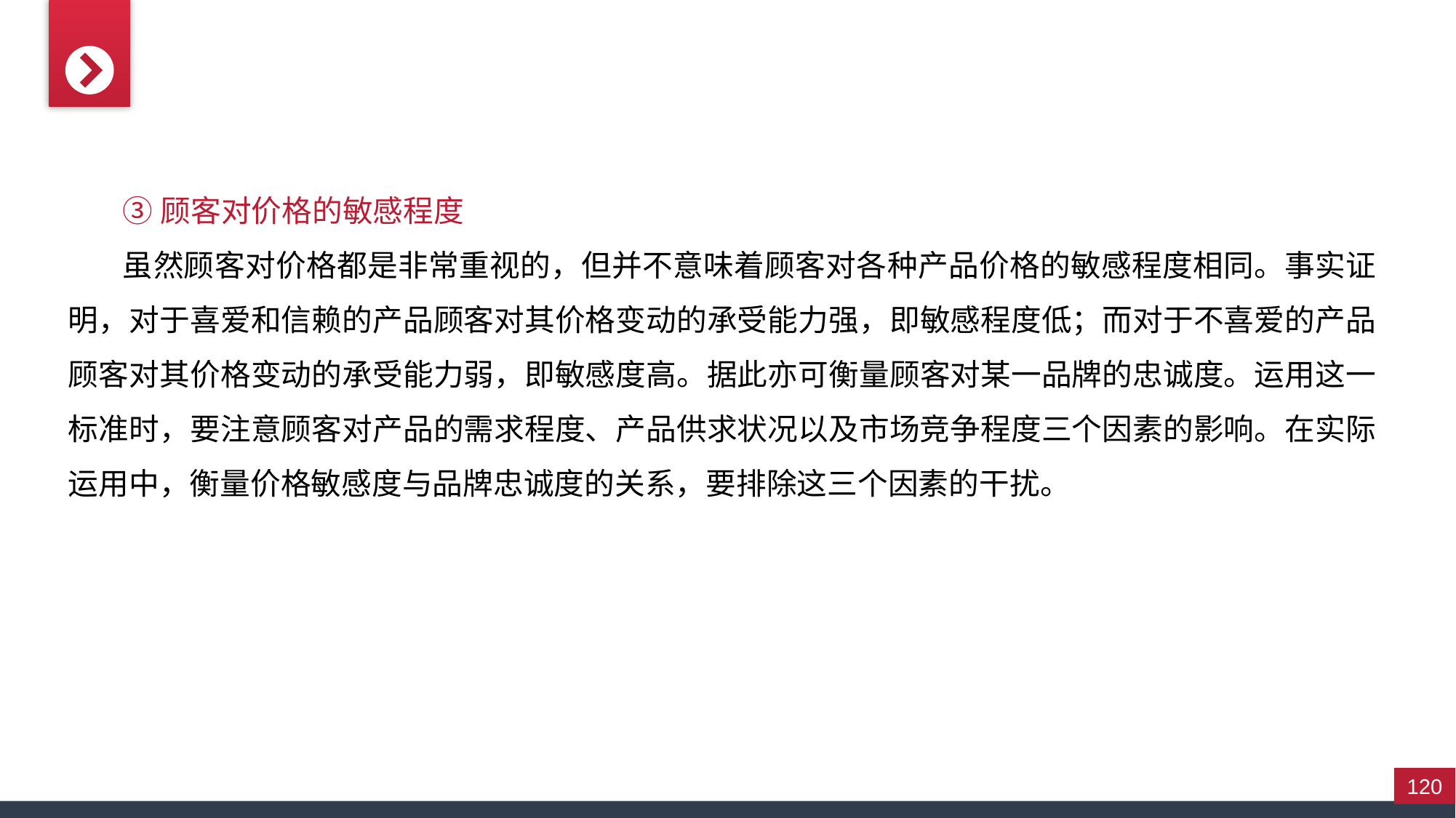

③顾客对价格的敏感程度
虽然顾客对价格都是非常重视的，但并不意味着顾客对各种产品价格的敏感程度相同。事实证明，对于喜爱和信赖的产品顾客对其价格变动的承受能力强，即敏感程度低；而对于不喜爱的产品顾客对其价格变动的承受能力弱，即敏感度高。据此亦可衡量顾客对某一品牌的忠诚度。运用这一标准时，要注意顾客对产品的需求程度、产品供求状况以及市场竞争程度三个因素的影响。在实际运用中，衡量价格敏感度与品牌忠诚度的关系，要排除这三个因素的干扰。